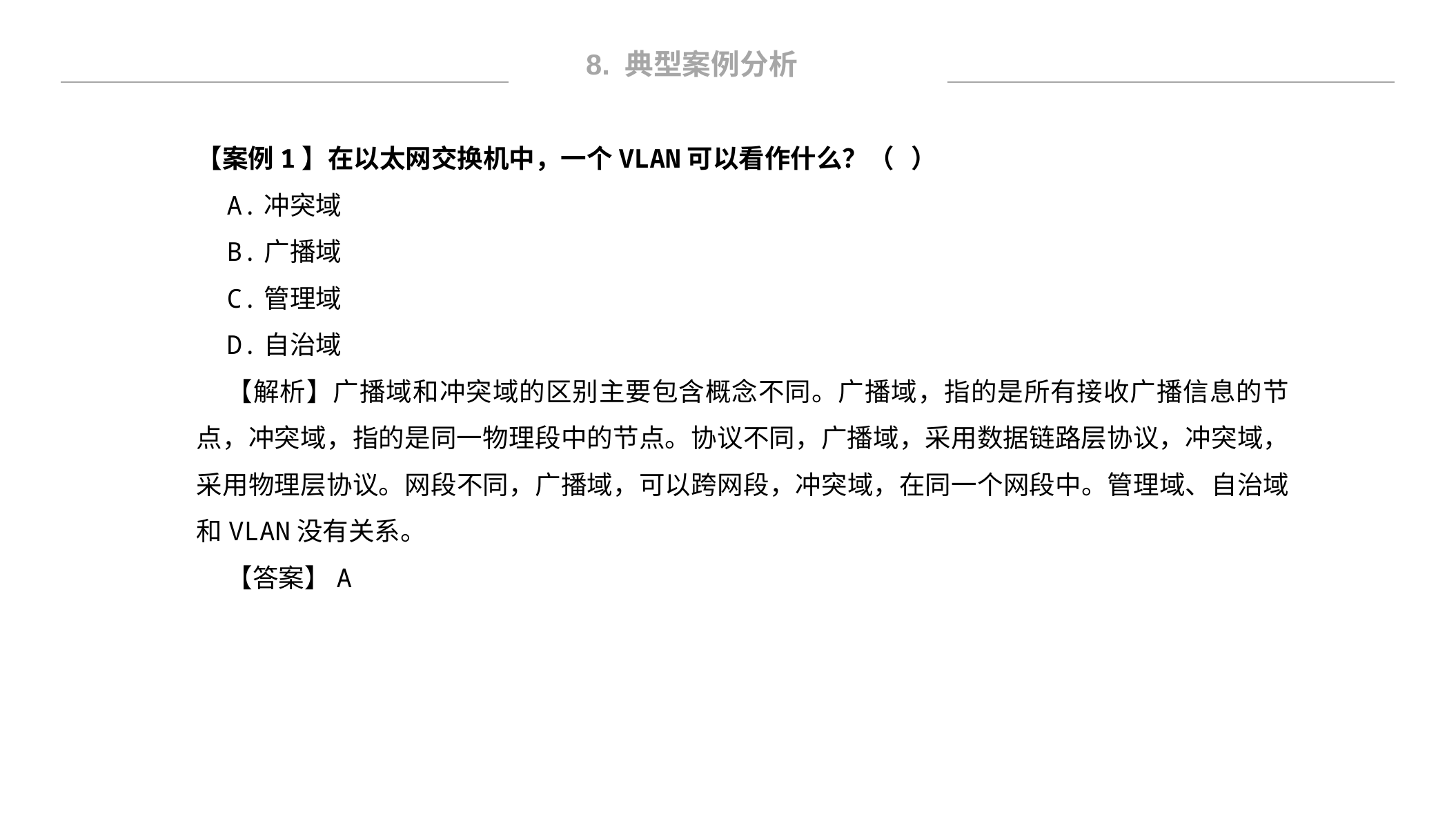

8. 典型案例分析
【案例1】在以太网交换机中，一个VLAN可以看作什么？（   ）
A.冲突域
B.广播域
C.管理域
D.自治域
【解析】广播域和冲突域的区别主要包含概念不同。广播域，指的是所有接收广播信息的节点，冲突域，指的是同一物理段中的节点。协议不同，广播域，采用数据链路层协议，冲突域，采用物理层协议。网段不同，广播域，可以跨网段，冲突域，在同一个网段中。管理域、自治域和VLAN没有关系。
【答案】A